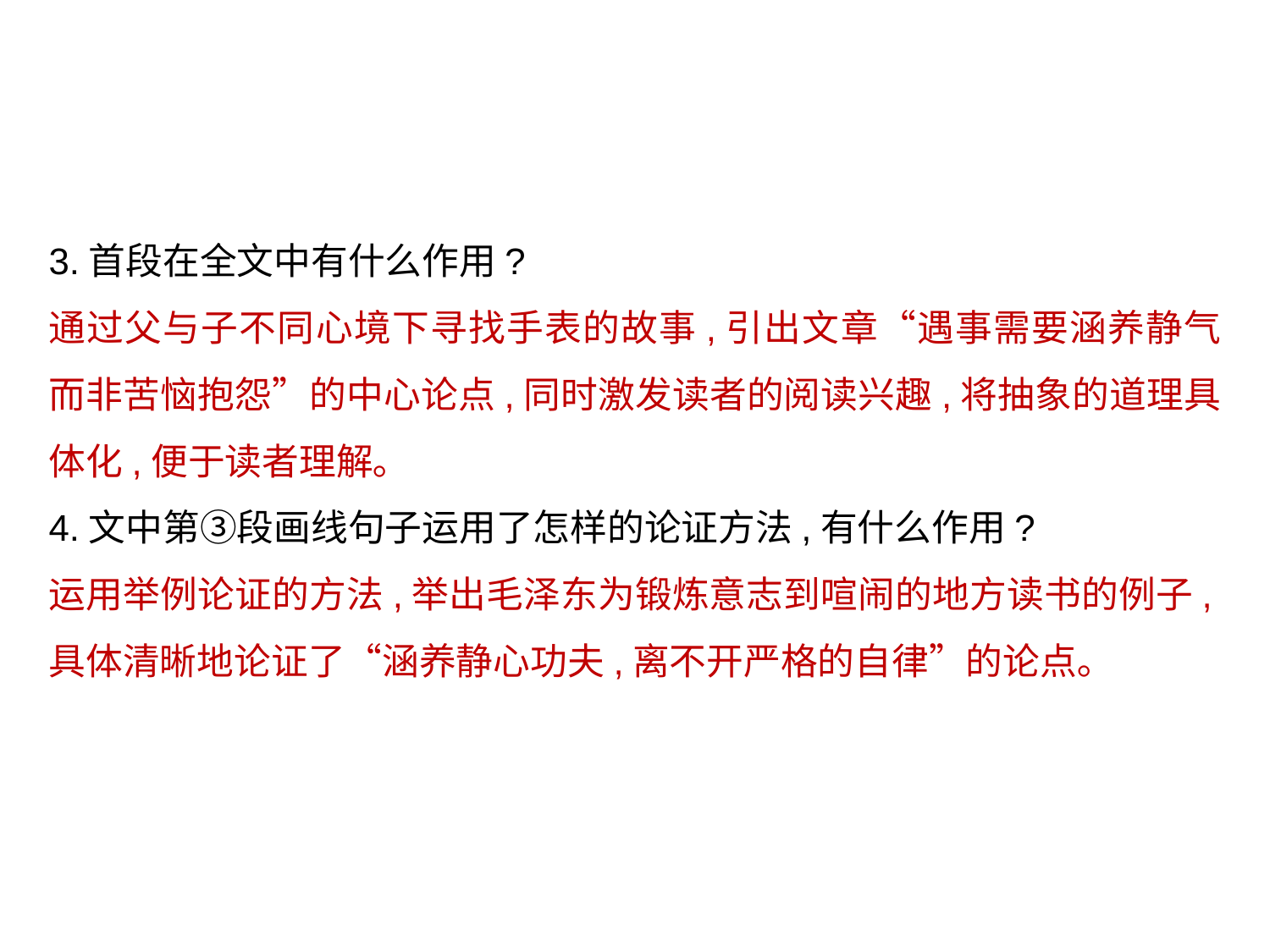

3.首段在全文中有什么作用?
通过父与子不同心境下寻找手表的故事,引出文章“遇事需要涵养静气而非苦恼抱怨”的中心论点,同时激发读者的阅读兴趣,将抽象的道理具体化,便于读者理解｡
4.文中第③段画线句子运用了怎样的论证方法,有什么作用?
运用举例论证的方法,举出毛泽东为锻炼意志到喧闹的地方读书的例子,具体清晰地论证了“涵养静心功夫,离不开严格的自律”的论点｡